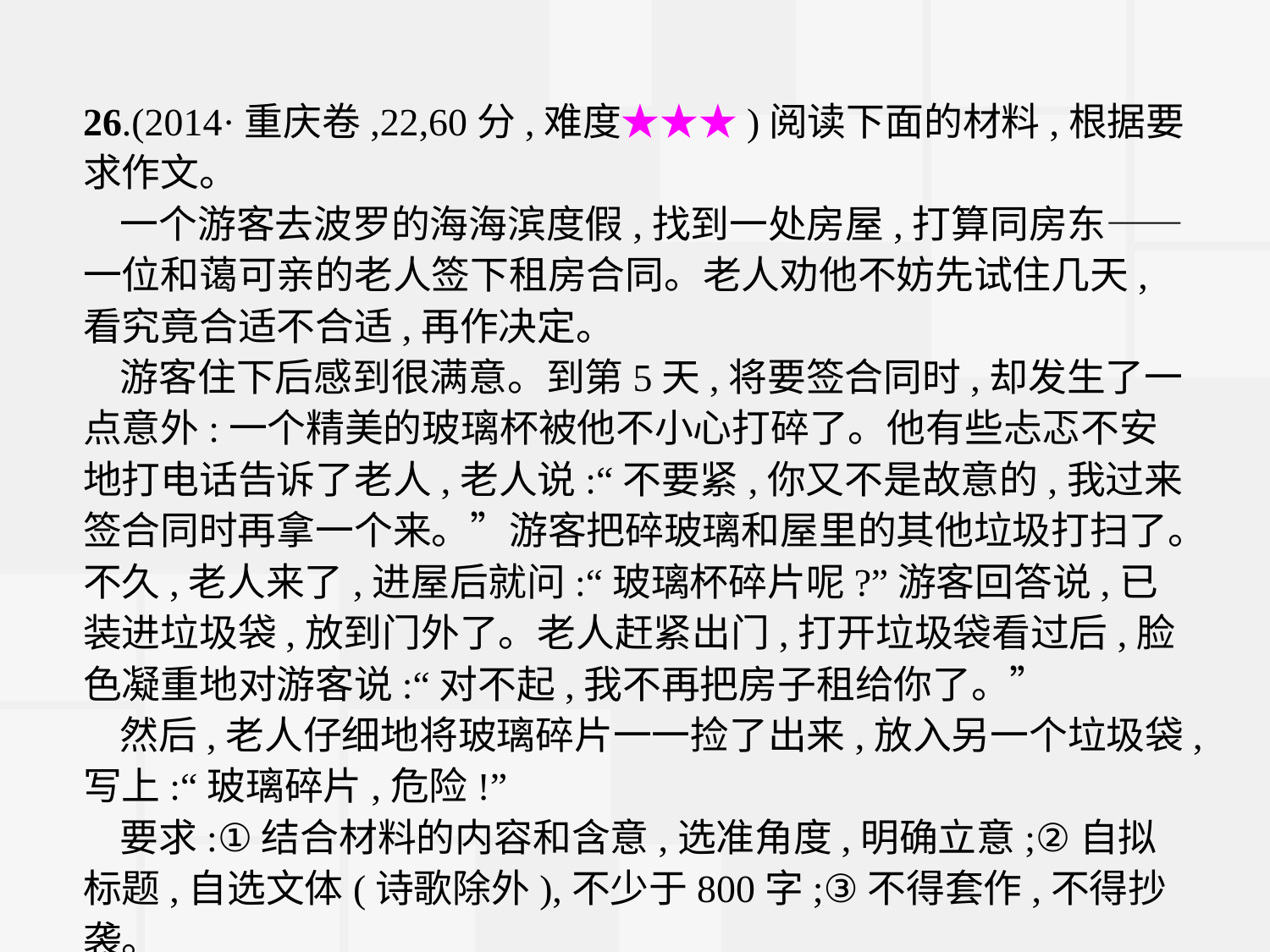

26.(2014·重庆卷,22,60分,难度★★★)阅读下面的材料,根据要求作文。
一个游客去波罗的海海滨度假,找到一处房屋,打算同房东——一位和蔼可亲的老人签下租房合同。老人劝他不妨先试住几天,看究竟合适不合适,再作决定。
游客住下后感到很满意。到第5天,将要签合同时,却发生了一点意外:一个精美的玻璃杯被他不小心打碎了。他有些忐忑不安地打电话告诉了老人,老人说:“不要紧,你又不是故意的,我过来签合同时再拿一个来。”游客把碎玻璃和屋里的其他垃圾打扫了。不久,老人来了,进屋后就问:“玻璃杯碎片呢?”游客回答说,已装进垃圾袋,放到门外了。老人赶紧出门,打开垃圾袋看过后,脸色凝重地对游客说:“对不起,我不再把房子租给你了。”
然后,老人仔细地将玻璃碎片一一捡了出来,放入另一个垃圾袋,写上:“玻璃碎片,危险!”
要求:①结合材料的内容和含意,选准角度,明确立意;②自拟标题,自选文体(诗歌除外),不少于800字;③不得套作,不得抄袭。